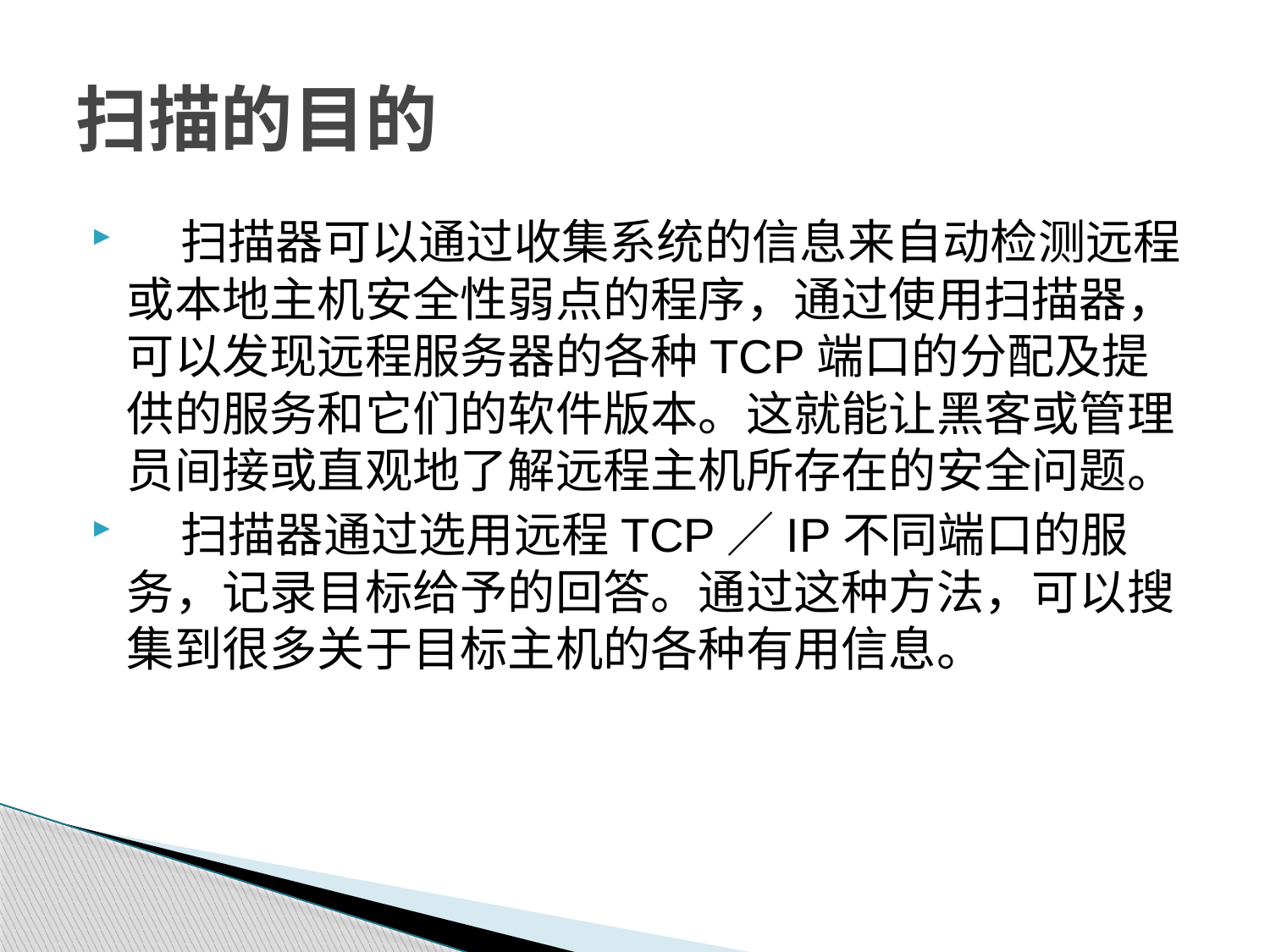

# 扫描的目的
    扫描器可以通过收集系统的信息来自动检测远程或本地主机安全性弱点的程序，通过使用扫描器，可以发现远程服务器的各种TCP端口的分配及提供的服务和它们的软件版本。这就能让黑客或管理员间接或直观地了解远程主机所存在的安全问题。
    扫描器通过选用远程TCP／IP不同端口的服务，记录目标给予的回答。通过这种方法，可以搜集到很多关于目标主机的各种有用信息。